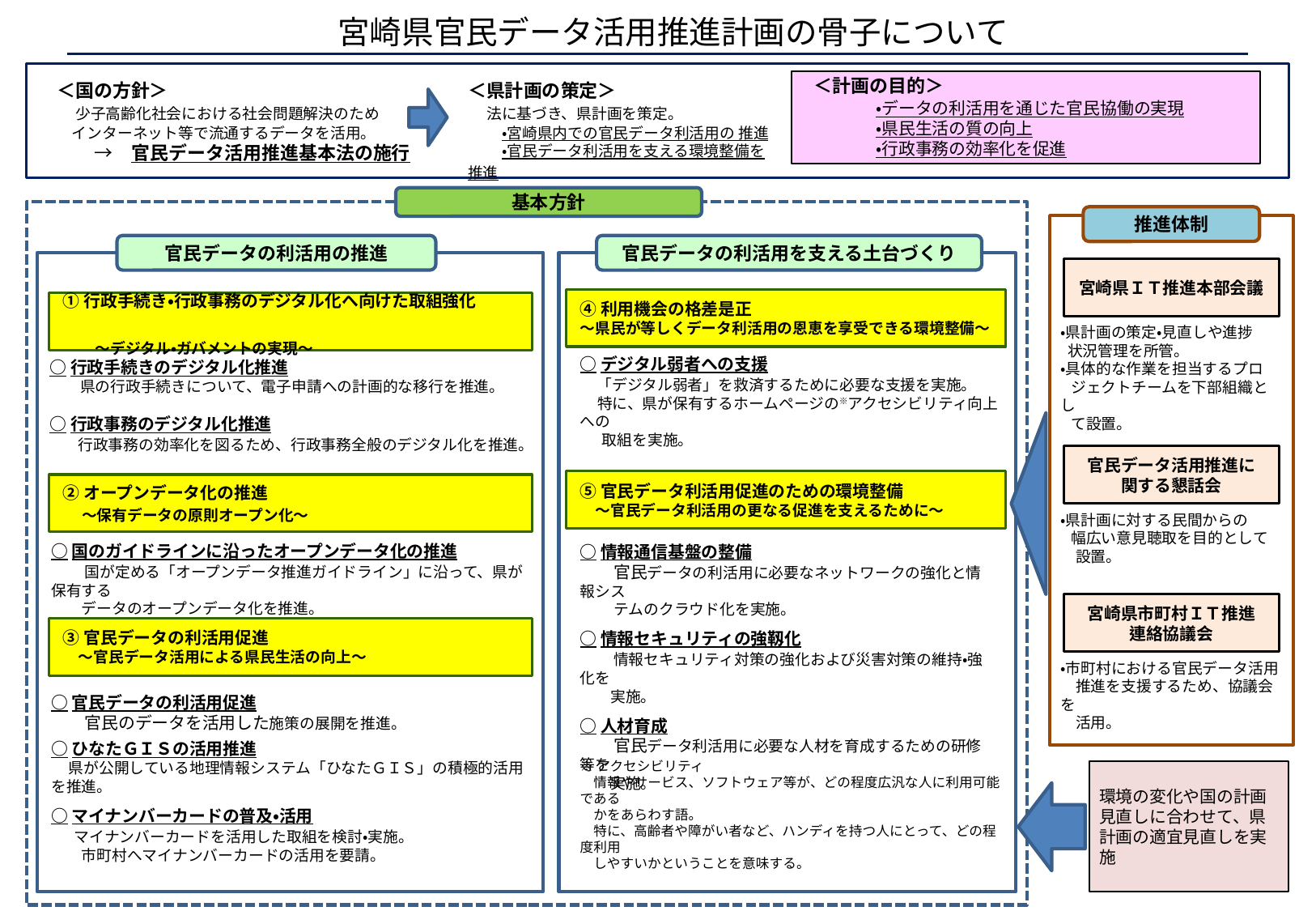

宮崎県官民データ活用推進計画の骨子について

＜計画の目的＞

＜県計画の策定＞
　法に基づき、県計画を策定。
　 　・宮崎県内での官民データ利活用の 推進
　 　・官民データ利活用を支える環境整備を推進
＜国の方針＞
　少子高齢化社会における社会問題解決のため
　インターネット等で流通するデータを活用。
　　→　官民データ活用推進基本法の施行

・データの利活用を通じた官民協働の実現
・県民生活の質の向上
・行政事務の効率化を促進
基本方針

推進体制

宮崎県ＩＴ推進本部会議
・県計画の策定・見直しや進捗
 状況管理を所管。
・具体的な作業を担当するプロ
  ジェクトチームを下部組織とし
  て設置。
官民データ活用推進に
関する懇話会
・県計画に対する民間からの
  幅広い意見聴取を目的として
　設置。
宮崎県市町村ＩＴ推進
連絡協議会
・市町村における官民データ活用
　推進を支援するため、協議会を
　活用。
官民データの利活用の推進

①行政手続き・行政事務のデジタル化へ向けた取組強化
　　～デジタル・ガバメントの実現～
○行政手続きのデジタル化推進
　　県の行政手続きについて、電子申請への計画的な移行を推進。

○行政事務のデジタル化推進
  　行政事務の効率化を図るため、行政事務全般のデジタル化を推進。
②オープンデータ化の推進
　～保有データの原則オープン化～
○国のガイドラインに沿ったオープンデータ化の推進
　　国が定める「オープンデータ推進ガイドライン」に沿って、県が保有する
　　データのオープンデータ化を推進。

③官民データの利活用促進
　～官民データ活用による県民生活の向上～
○官民データの利活用促進
　　官民のデータを活用した施策の展開を推進。

○ひなたＧＩＳの活用推進
    県が公開している地理情報システム「ひなたＧＩＳ」の積極的活用を推進。

○マイナンバーカードの普及・活用
     マイナンバーカードを活用した取組を検討・実施。
　　市町村へマイナンバーカードの活用を要請。
官民データの利活用を支える土台づくり

④利用機会の格差是正
～県民が等しくデータ利活用の恩恵を享受できる環境整備～
○デジタル弱者への支援
　「デジタル弱者」を救済するために必要な支援を実施。
    特に、県が保有するホームページの※アクセシビリティ向上への
　  取組を実施。
⑤官民データ利活用促進のための環境整備
　～官民データ利活用の更なる促進を支えるために～
○情報通信基盤の整備
　　官民データの利活用に必要なネットワークの強化と情報シス
　　 テムのクラウド化を実施。

○情報セキュリティの強靱化
　　情報セキュリティ対策の強化および災害対策の維持・強化を
　　実施。

○人材育成
　　官民データ利活用に必要な人材を育成するための研修等を
　　実施。

※アクセシビリティ
　情報やサービス、ソフトウェア等が、どの程度広汎な人に利用可能である
　かをあらわす語。
　特に、高齢者や障がい者など、ハンディを持つ人にとって、どの程度利用
　しやすいかということを意味する。

環境の変化や国の計画見直しに合わせて、県計画の適宜見直しを実施